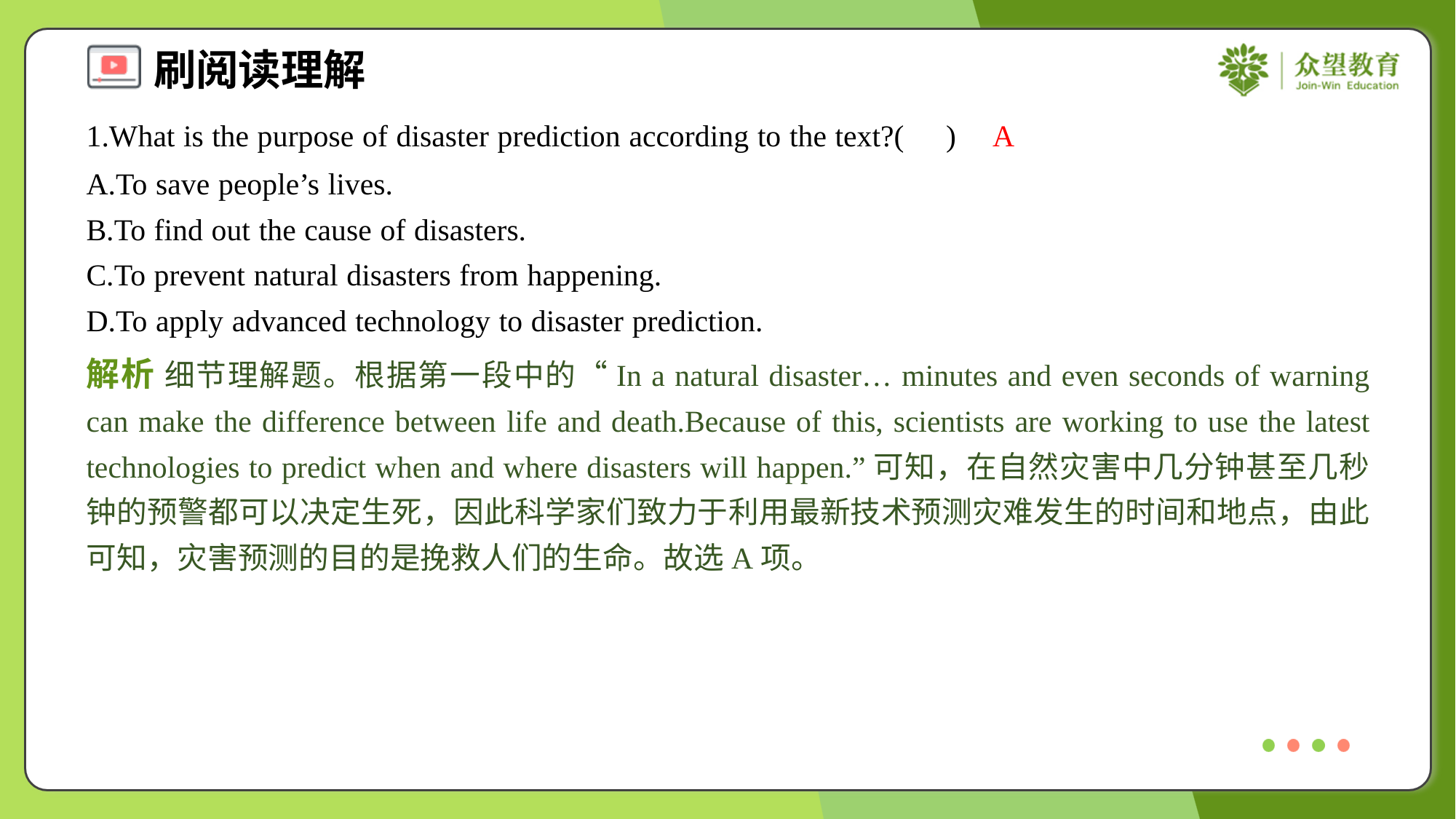

1.What is the purpose of disaster prediction according to the text?(     )
A
A.To save people’s lives.
B.To find out the cause of disasters.
C.To prevent natural disasters from happening.
D.To apply advanced technology to disaster prediction.
解析 细节理解题。根据第一段中的“In a natural disaster… minutes and even seconds of warning can make the difference between life and death.Because of this, scientists are working to use the latest technologies to predict when and where disasters will happen.”可知，在自然灾害中几分钟甚至几秒钟的预警都可以决定生死，因此科学家们致力于利用最新技术预测灾难发生的时间和地点，由此可知，灾害预测的目的是挽救人们的生命。故选A项。